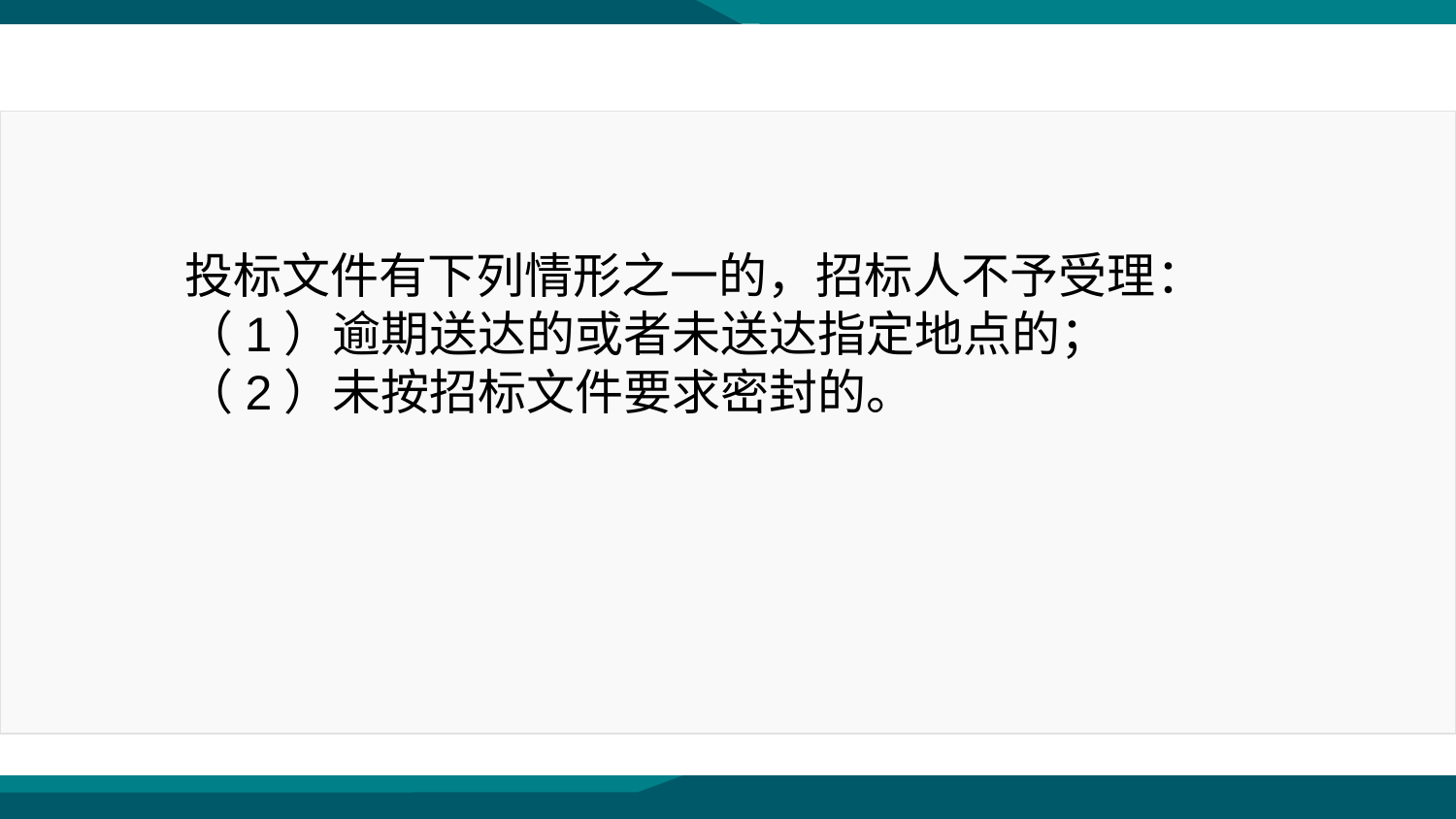

投标文件有下列情形之一的，招标人不予受理：
（1）逾期送达的或者未送达指定地点的；
（2）未按招标文件要求密封的。